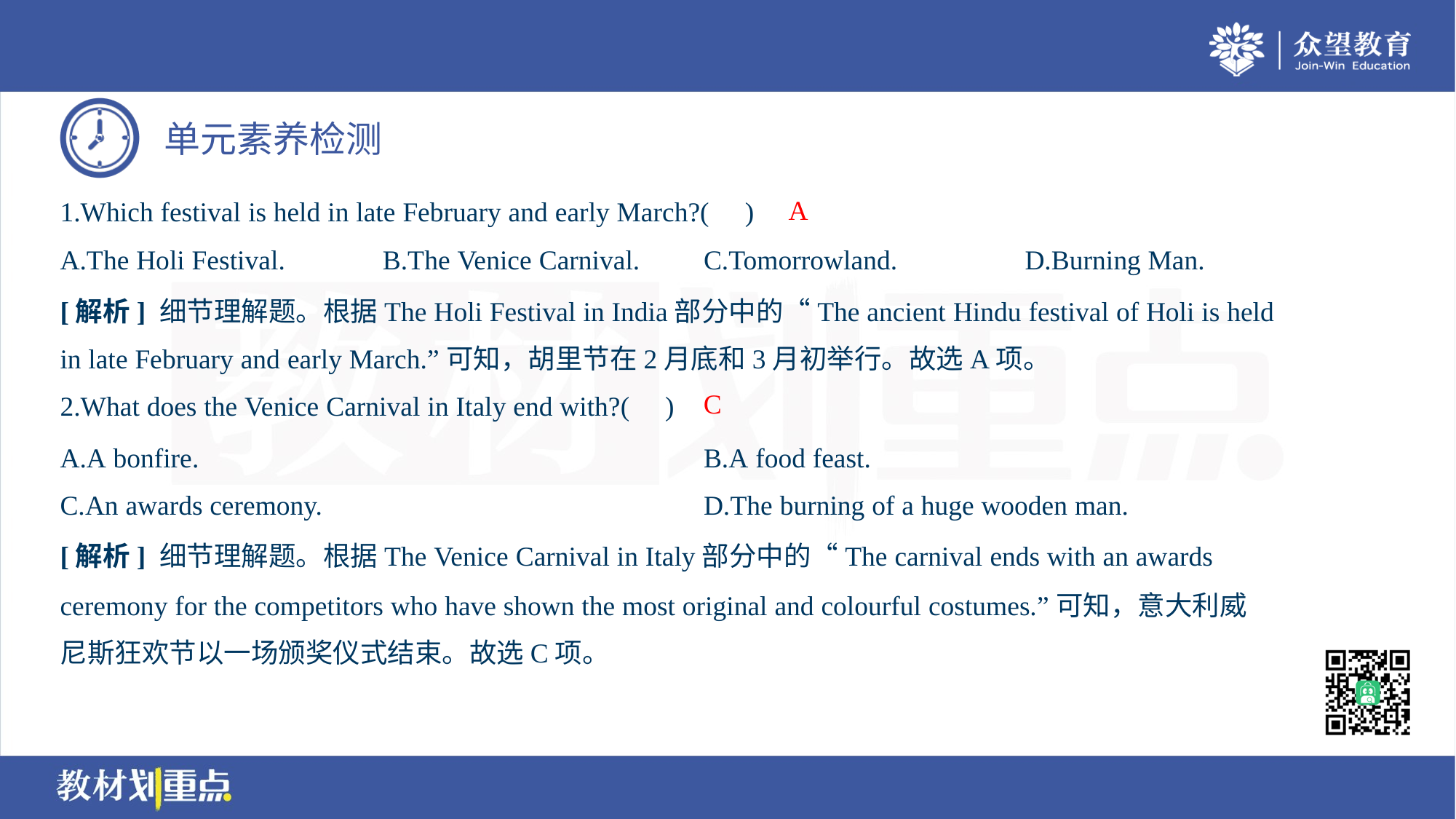

A
1.Which festival is held in late February and early March?(     )
A.The Holi Festival.	B.The Venice Carnival.	C.Tomorrowland.	D.Burning Man.
[解析] 细节理解题。根据The Holi Festival in India部分中的“The ancient Hindu festival of Holi is held
in late February and early March.”可知，胡里节在2月底和3月初举行。故选A项。
C
2.What does the Venice Carnival in Italy end with?(     )
A.A bonfire.	B.A food feast.
C.An awards ceremony.	D.The burning of a huge wooden man.
[解析] 细节理解题。根据The Venice Carnival in Italy部分中的“The carnival ends with an awards
ceremony for the competitors who have shown the most original and colourful costumes.”可知，意大利威
尼斯狂欢节以一场颁奖仪式结束。故选C项。